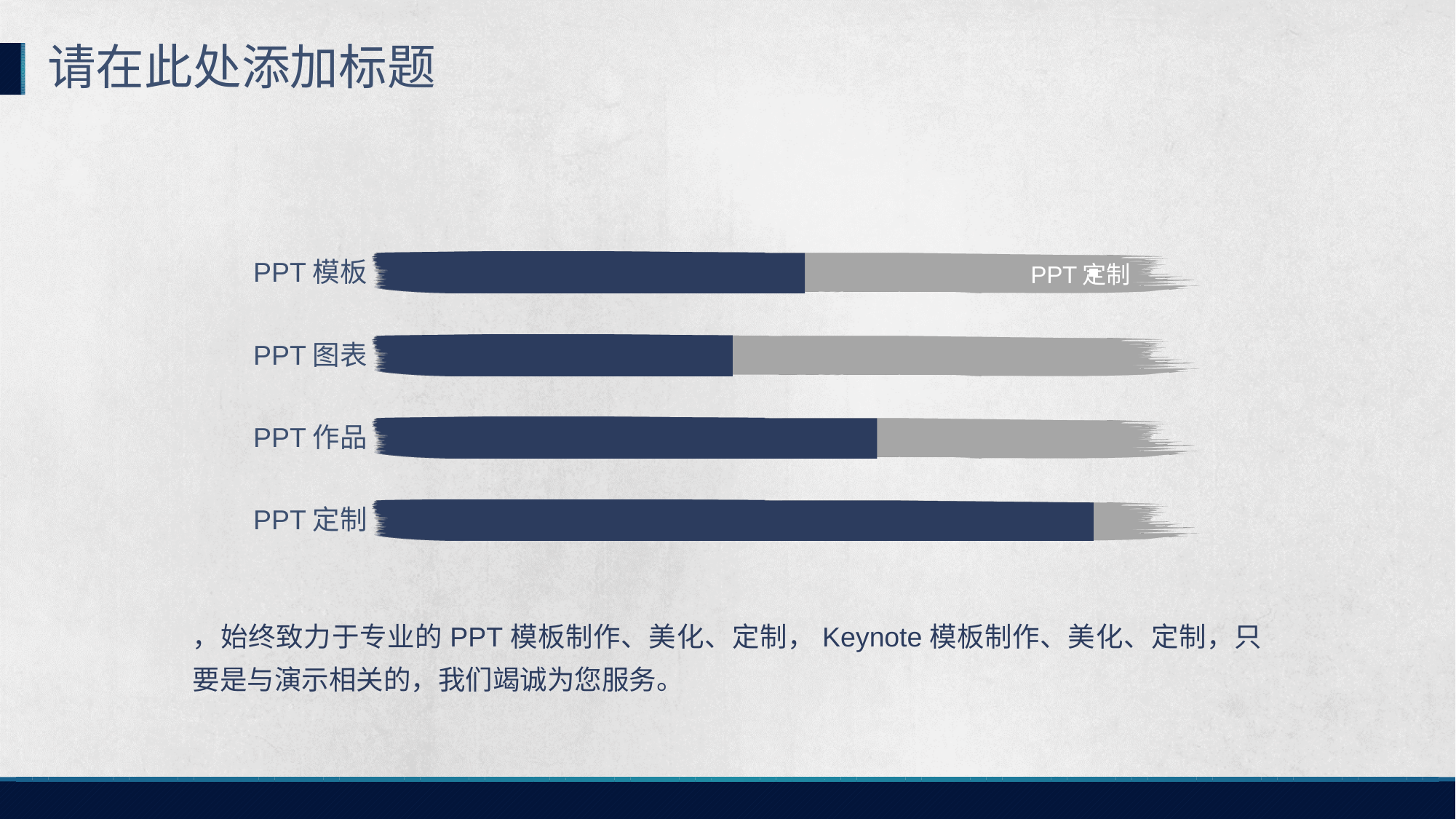

请在此处添加标题

### Chart

| Category | 辅助 | 数据 |  |
|---|---|---|---|
| PPT模板 | 1.1499999999999997 | 0.6000000000000001 | 7.0 |
| PPT图表 | 1.1499999999999997 | 0.5 | 5.0 |
| PPT作品 | 1.1499999999999997 | 0.7000000000000001 | 3.0 |
| PPT定制 | 1.1499999999999997 | 1.0 | 1.0 |
，始终致力于专业的PPT模板制作、美化、定制，Keynote模板制作、美化、定制，只要是与演示相关的，我们竭诚为您服务。